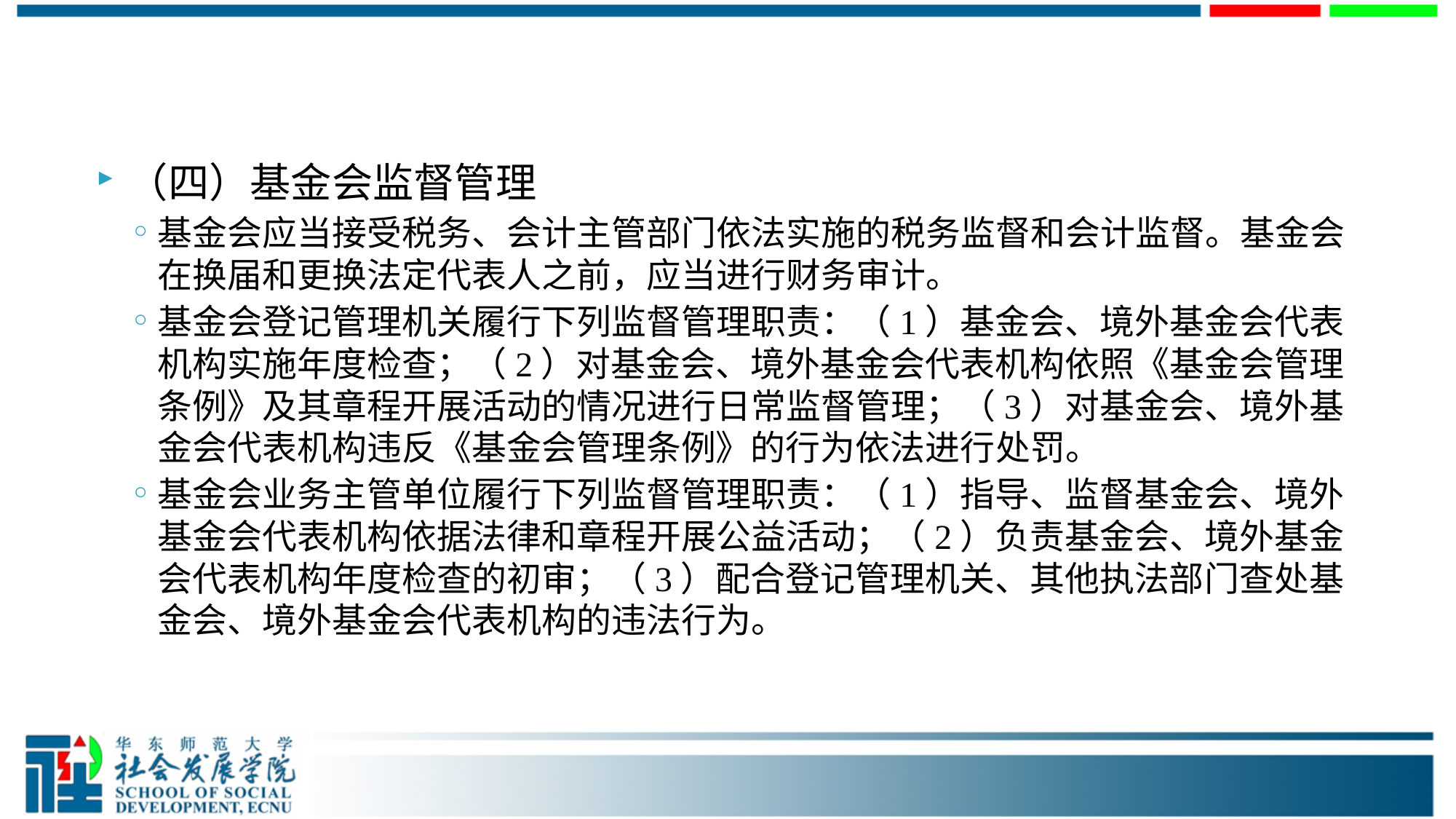

#
（四）基金会监督管理
基金会应当接受税务、会计主管部门依法实施的税务监督和会计监督。基金会在换届和更换法定代表人之前，应当进行财务审计。
基金会登记管理机关履行下列监督管理职责：（1）基金会、境外基金会代表机构实施年度检查；（2）对基金会、境外基金会代表机构依照《基金会管理条例》及其章程开展活动的情况进行日常监督管理；（3）对基金会、境外基金会代表机构违反《基金会管理条例》的行为依法进行处罚。
基金会业务主管单位履行下列监督管理职责：（1）指导、监督基金会、境外基金会代表机构依据法律和章程开展公益活动；（2）负责基金会、境外基金会代表机构年度检查的初审；（3）配合登记管理机关、其他执法部门查处基金会、境外基金会代表机构的违法行为。